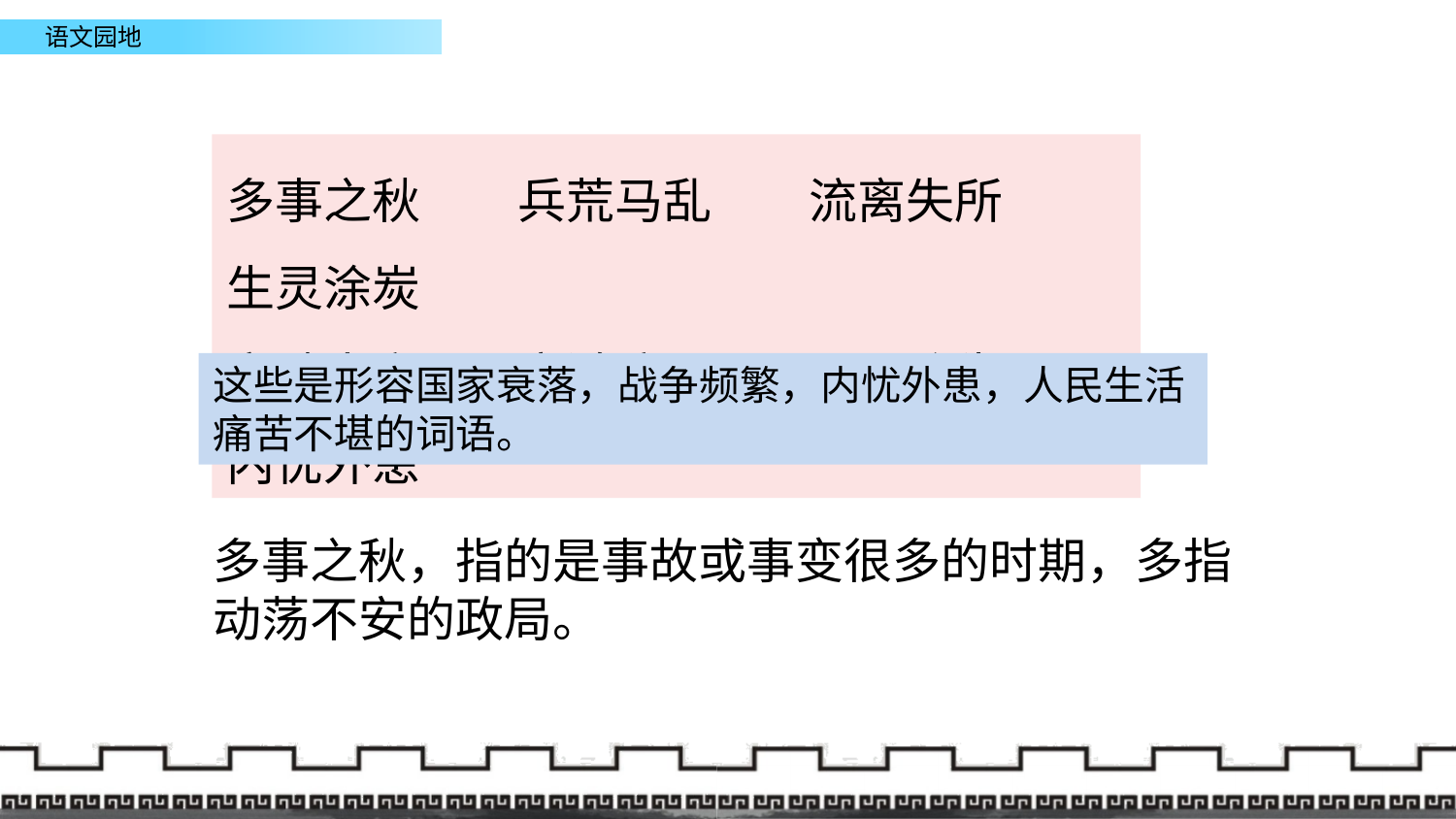

多事之秋	兵荒马乱	流离失所	生灵涂炭
家破人亡	哀鸿遍野	民不聊生	内忧外患
这些是形容国家衰落，战争频繁，内忧外患，人民生活痛苦不堪的词语。
多事之秋，指的是事故或事变很多的时期，多指动荡不安的政局。